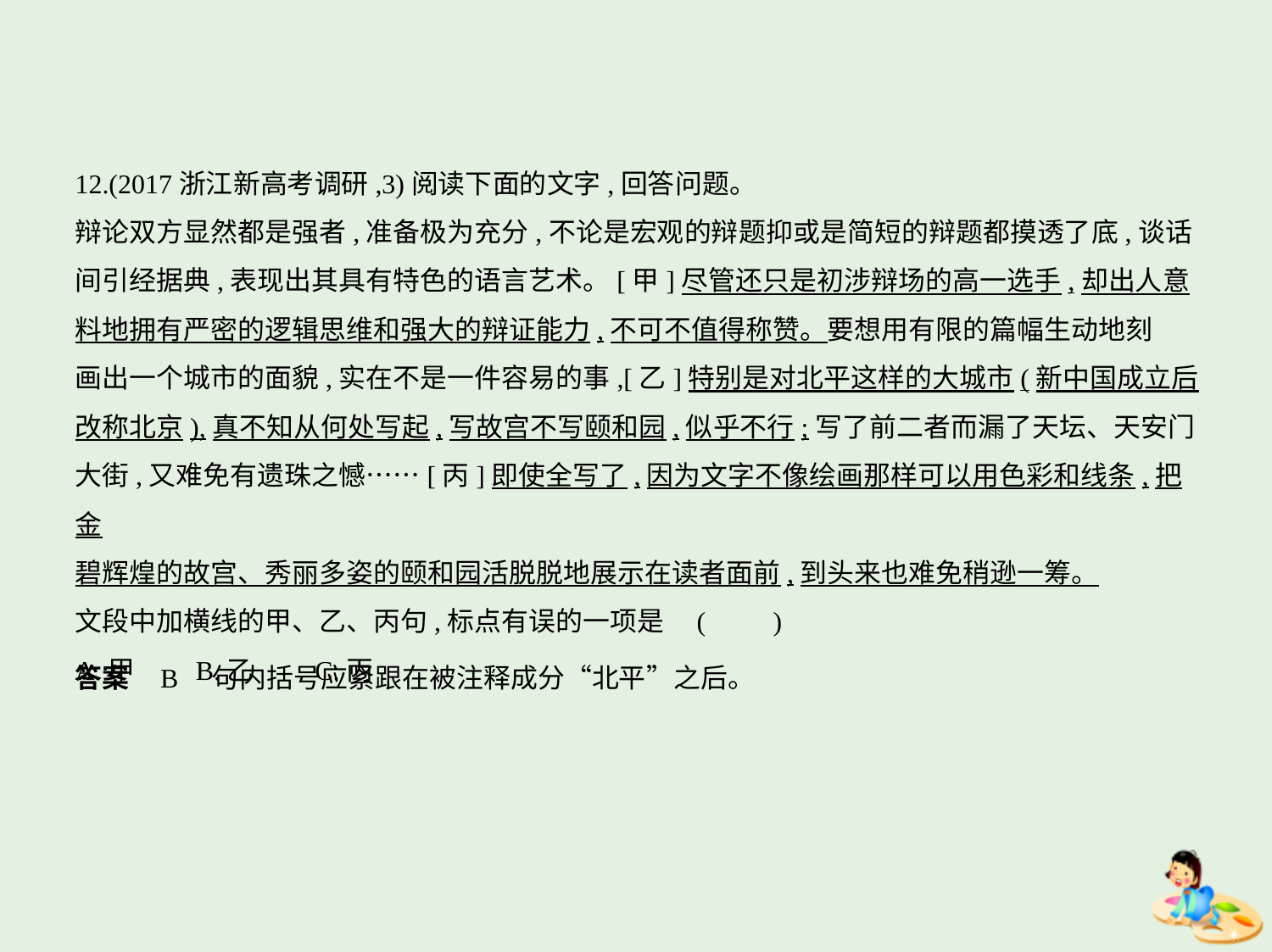

12.(2017浙江新高考调研,3)阅读下面的文字,回答问题。
辩论双方显然都是强者,准备极为充分,不论是宏观的辩题抑或是简短的辩题都摸透了底,谈话
间引经据典,表现出其具有特色的语言艺术。[甲]尽管还只是初涉辩场的高一选手,却出人意
料地拥有严密的逻辑思维和强大的辩证能力,不可不值得称赞。要想用有限的篇幅生动地刻
画出一个城市的面貌,实在不是一件容易的事,[乙]特别是对北平这样的大城市(新中国成立后
改称北京),真不知从何处写起,写故宫不写颐和园,似乎不行;写了前二者而漏了天坛、天安门
大街,又难免有遗珠之憾……[丙]即使全写了,因为文字不像绘画那样可以用色彩和线条,把金
碧辉煌的故宫、秀丽多姿的颐和园活脱脱地展示在读者面前,到头来也难免稍逊一筹。
文段中加横线的甲、乙、丙句,标点有误的一项是 (　　)
A.甲　　B.乙　　C.丙
答案    B　句内括号应紧跟在被注释成分“北平”之后。